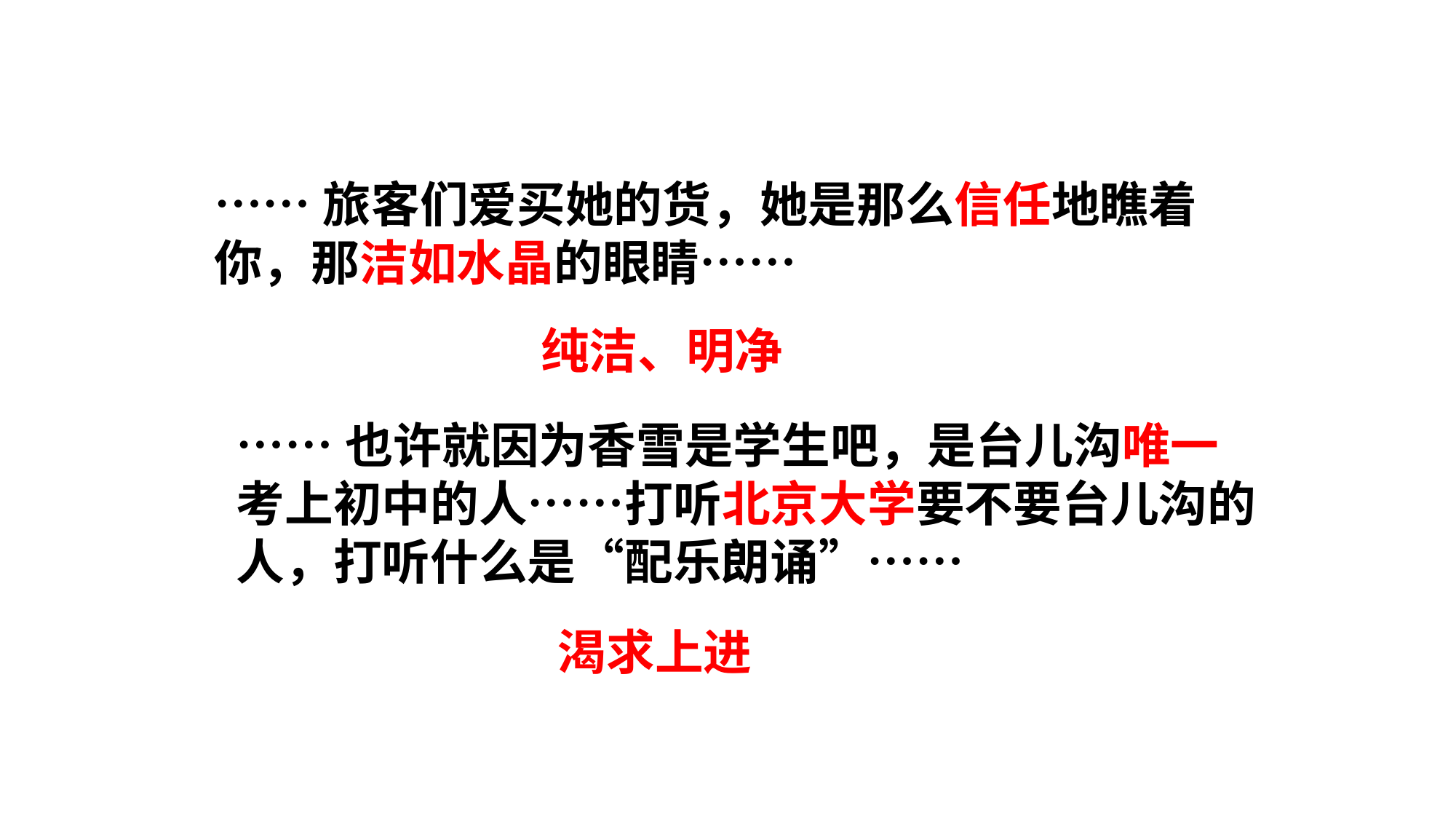

……旅客们爱买她的货，她是那么信任地瞧着你，那洁如水晶的眼睛……
纯洁、明净
……也许就因为香雪是学生吧，是台儿沟唯一考上初中的人……打听北京大学要不要台儿沟的人，打听什么是“配乐朗诵”……
渴求上进